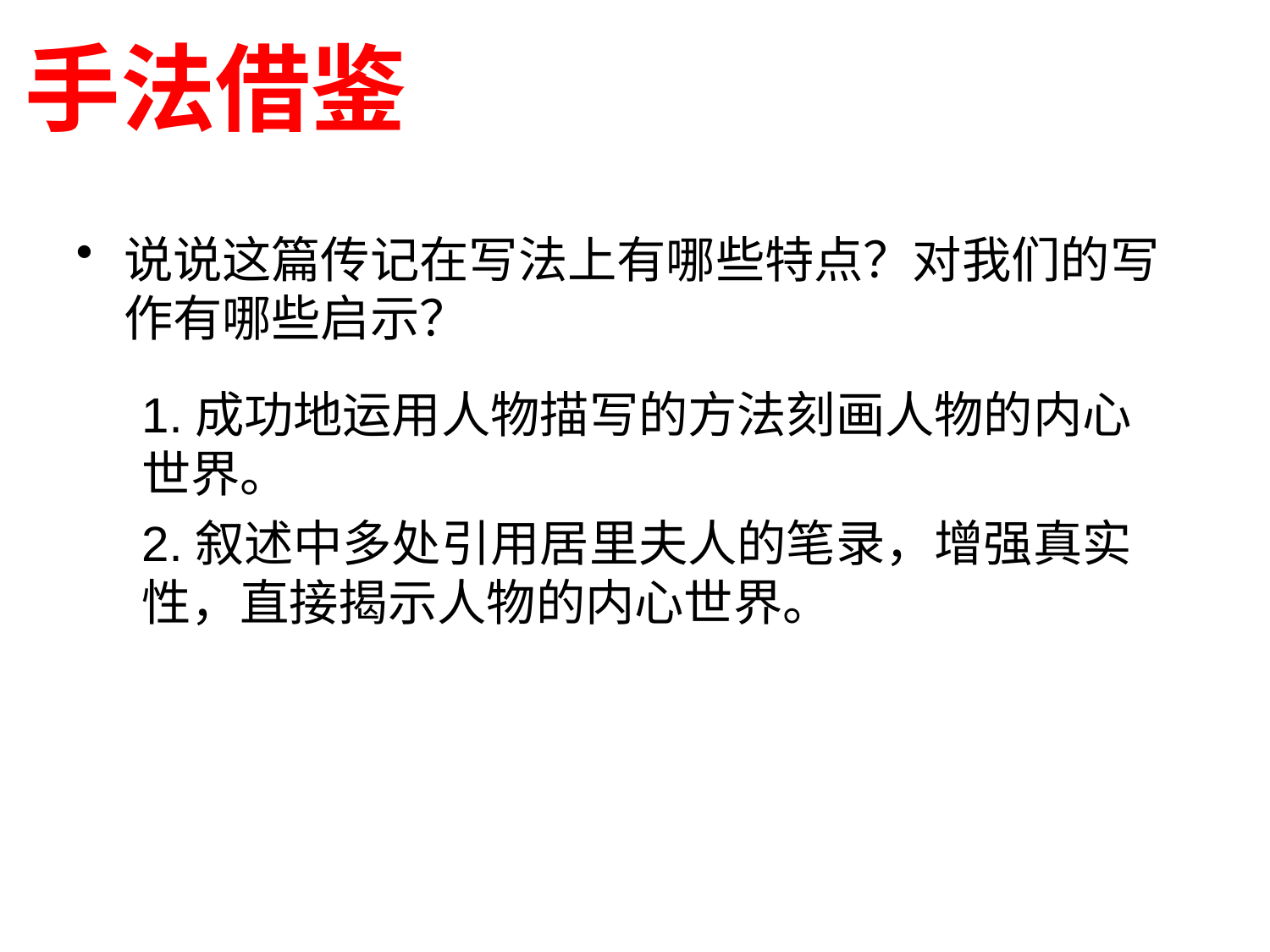

手法借鉴
说说这篇传记在写法上有哪些特点？对我们的写作有哪些启示？
1.成功地运用人物描写的方法刻画人物的内心世界。

2.叙述中多处引用居里夫人的笔录，增强真实性，直接揭示人物的内心世界。